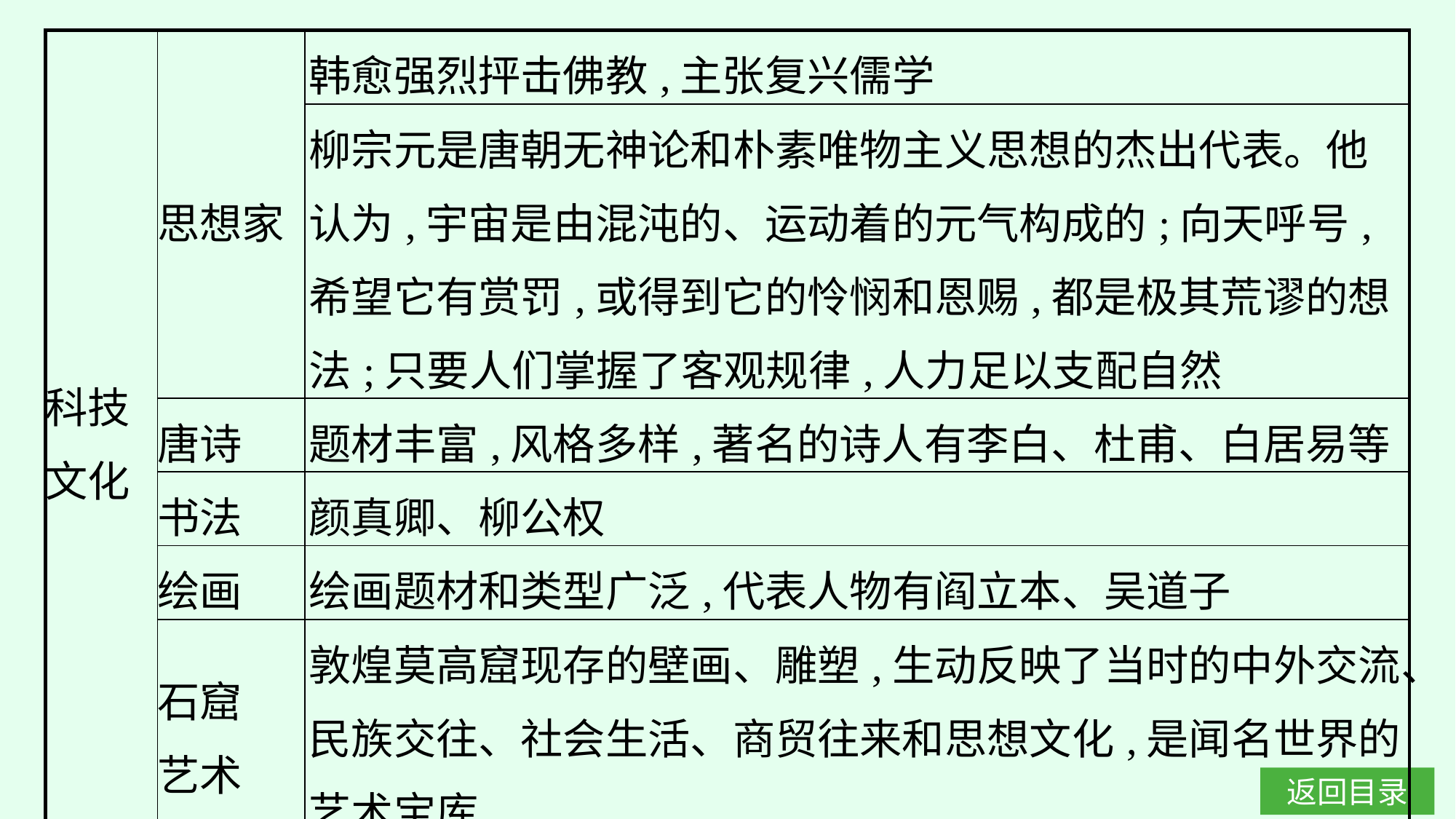

| 科技 文化 | 思想家 | 韩愈强烈抨击佛教,主张复兴儒学 |
| --- | --- | --- |
|  |  | 柳宗元是唐朝无神论和朴素唯物主义思想的杰出代表。他认为,宇宙是由混沌的、运动着的元气构成的;向天呼号,希望它有赏罚,或得到它的怜悯和恩赐,都是极其荒谬的想法;只要人们掌握了客观规律,人力足以支配自然 |
|  | 唐诗 | 题材丰富,风格多样,著名的诗人有李白、杜甫、白居易等 |
|  | 书法 | 颜真卿、柳公权 |
|  | 绘画 | 绘画题材和类型广泛,代表人物有阎立本、吴道子 |
|  | 石窟 艺术 | 敦煌莫高窟现存的壁画、雕塑,生动反映了当时的中外交流、民族交往、社会生活、商贸往来和思想文化,是闻名世界的艺术宝库 |